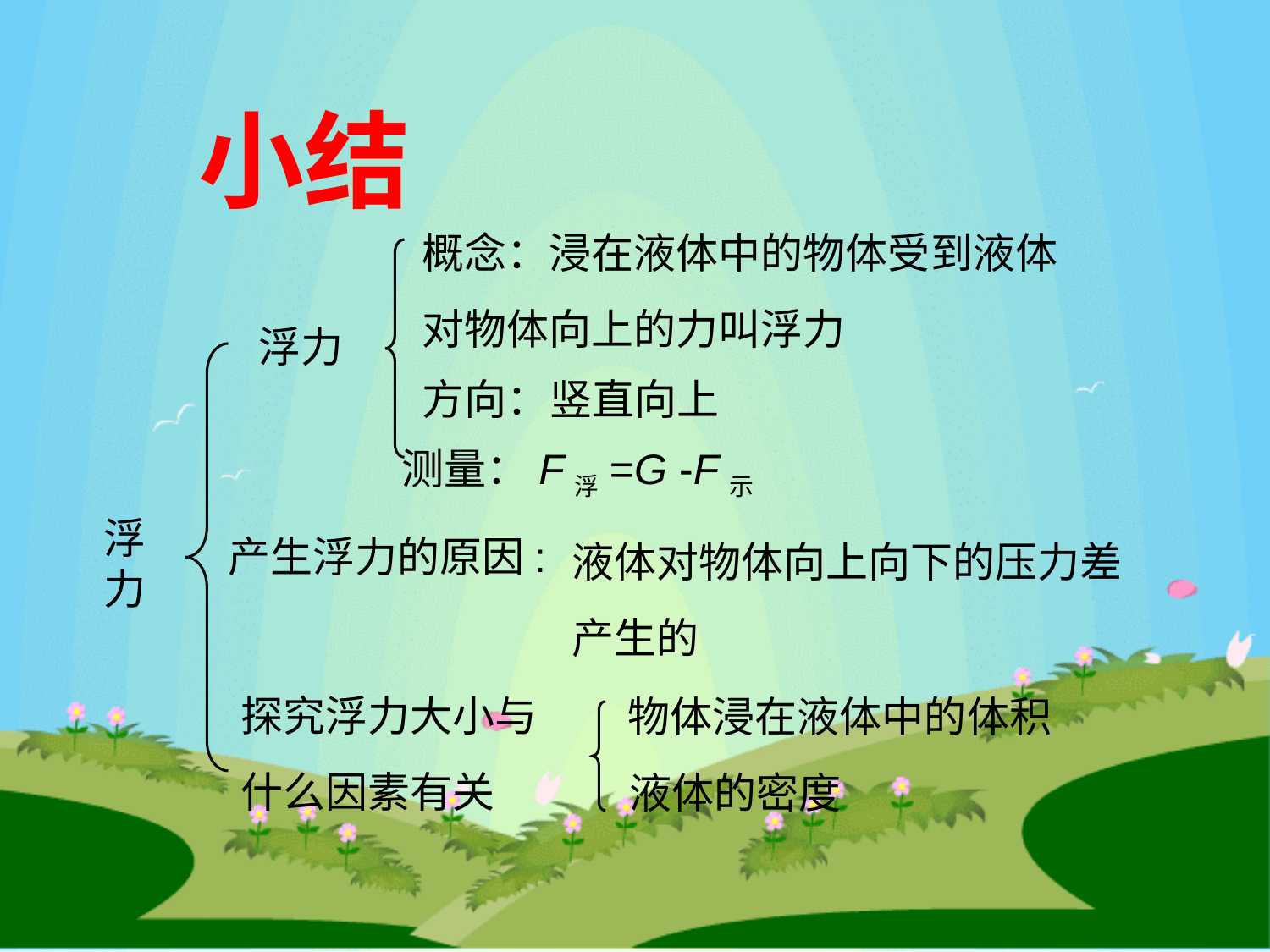

小结
概念：浸在液体中的物体受到液体对物体向上的力叫浮力

浮力

方向：竖直向上
测量：F浮=G -F示
液体对物体向上向下的压力差产生的
浮力
产生浮力的原因:
探究浮力大小与什么因素有关
物体浸在液体中的体积

液体的密度